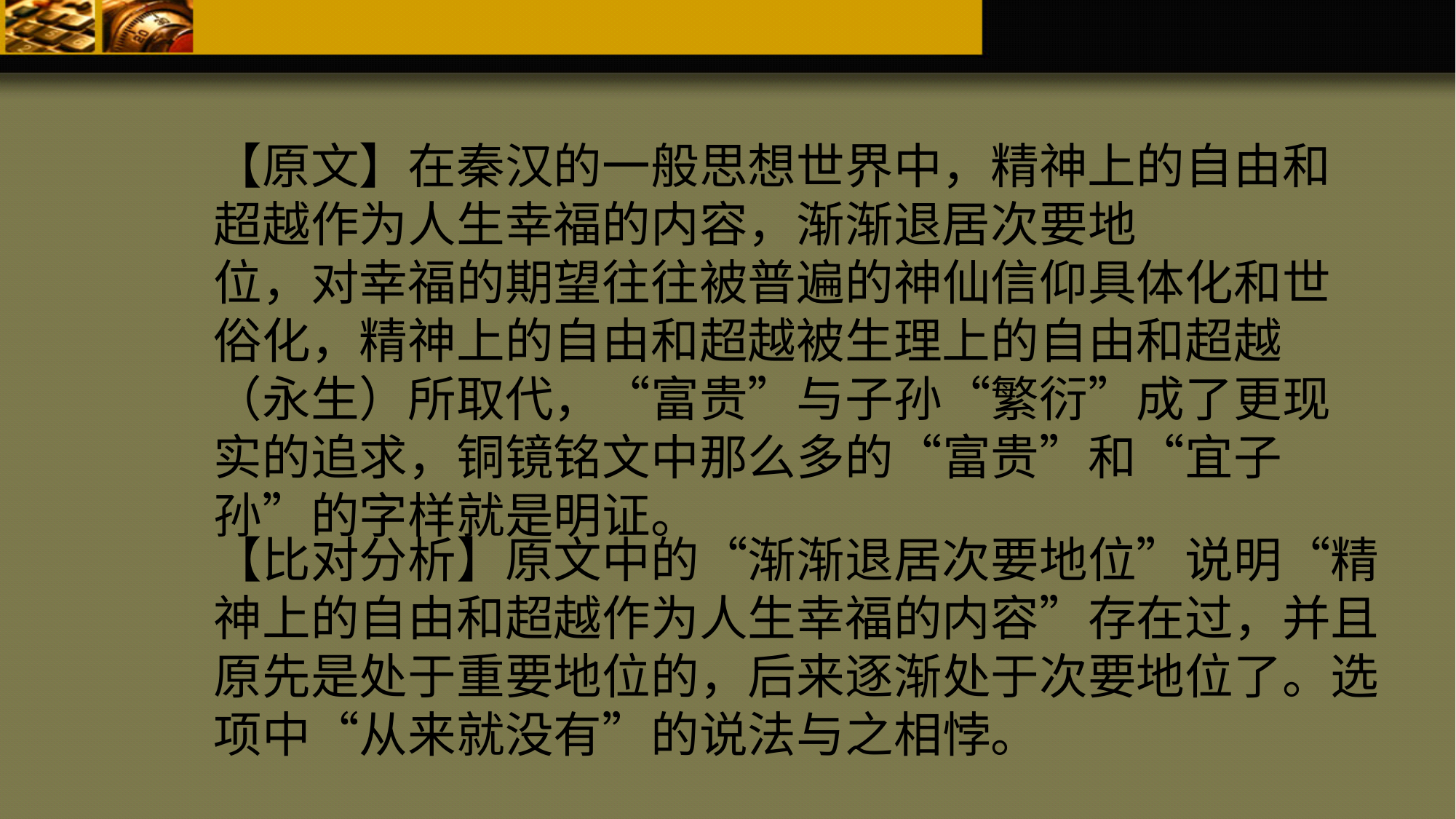

【原文】在秦汉的一般思想世界中，精神上的自由和超越作为人生幸福的内容，渐渐退居次要地
位，对幸福的期望往往被普遍的神仙信仰具体化和世俗化，精神上的自由和超越被生理上的自由和超越（永生）所取代，“富贵”与子孙“繁衍”成了更现实的追求，铜镜铭文中那么多的“富贵”和“宜子孙”的字样就是明证。
【比对分析】原文中的“渐渐退居次要地位”说明“精神上的自由和超越作为人生幸福的内容”存在过，并且原先是处于重要地位的，后来逐渐处于次要地位了。选项中“从来就没有”的说法与之相悖。